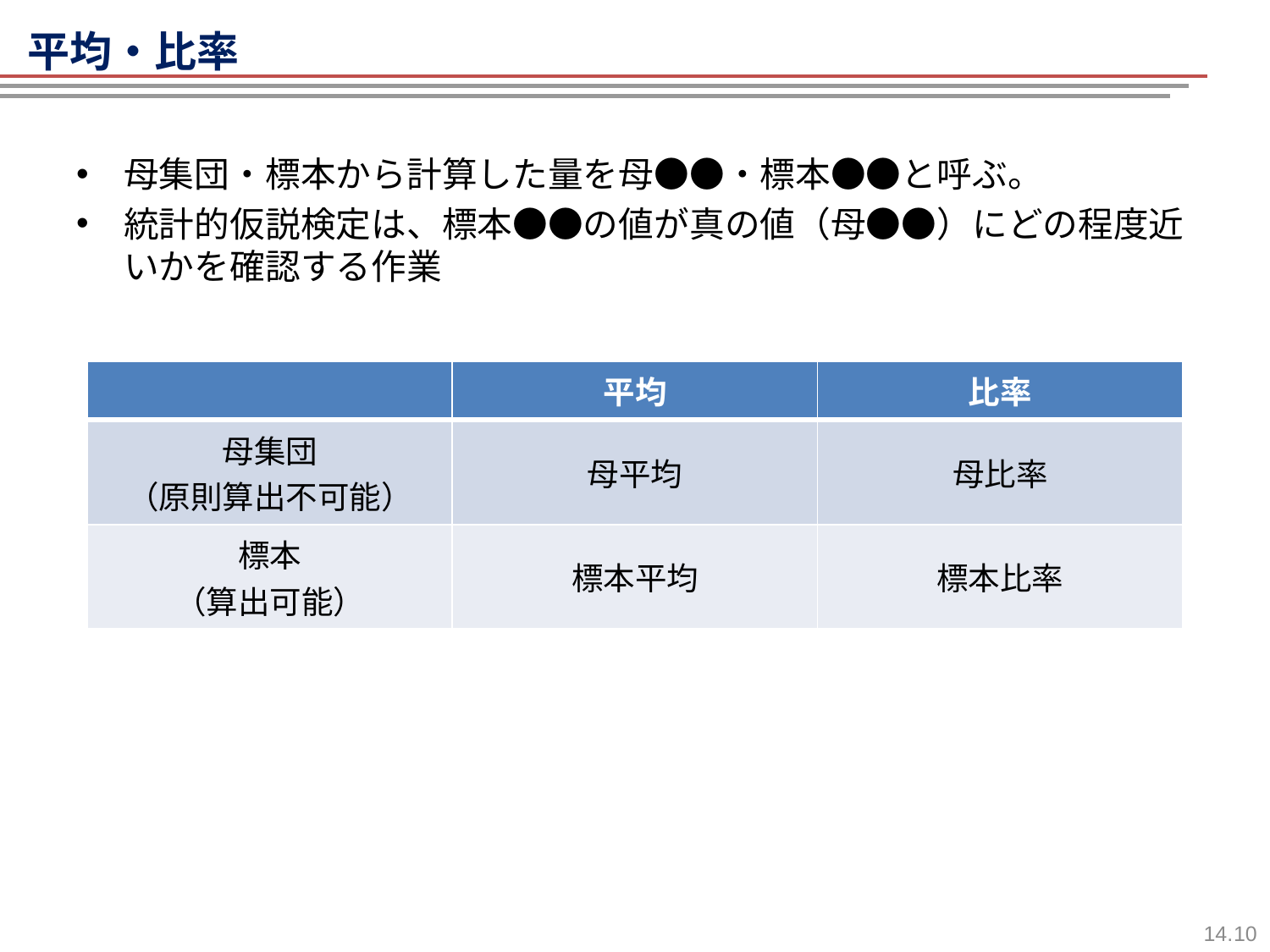

平均・比率
母集団・標本から計算した量を母●●・標本●●と呼ぶ。
統計的仮説検定は、標本●●の値が真の値（母●●）にどの程度近いかを確認する作業
|  | 平均 | 比率 |
| --- | --- | --- |
| 母集団 （原則算出不可能） | 母平均 | 母比率 |
| 標本 （算出可能） | 標本平均 | 標本比率 |
10